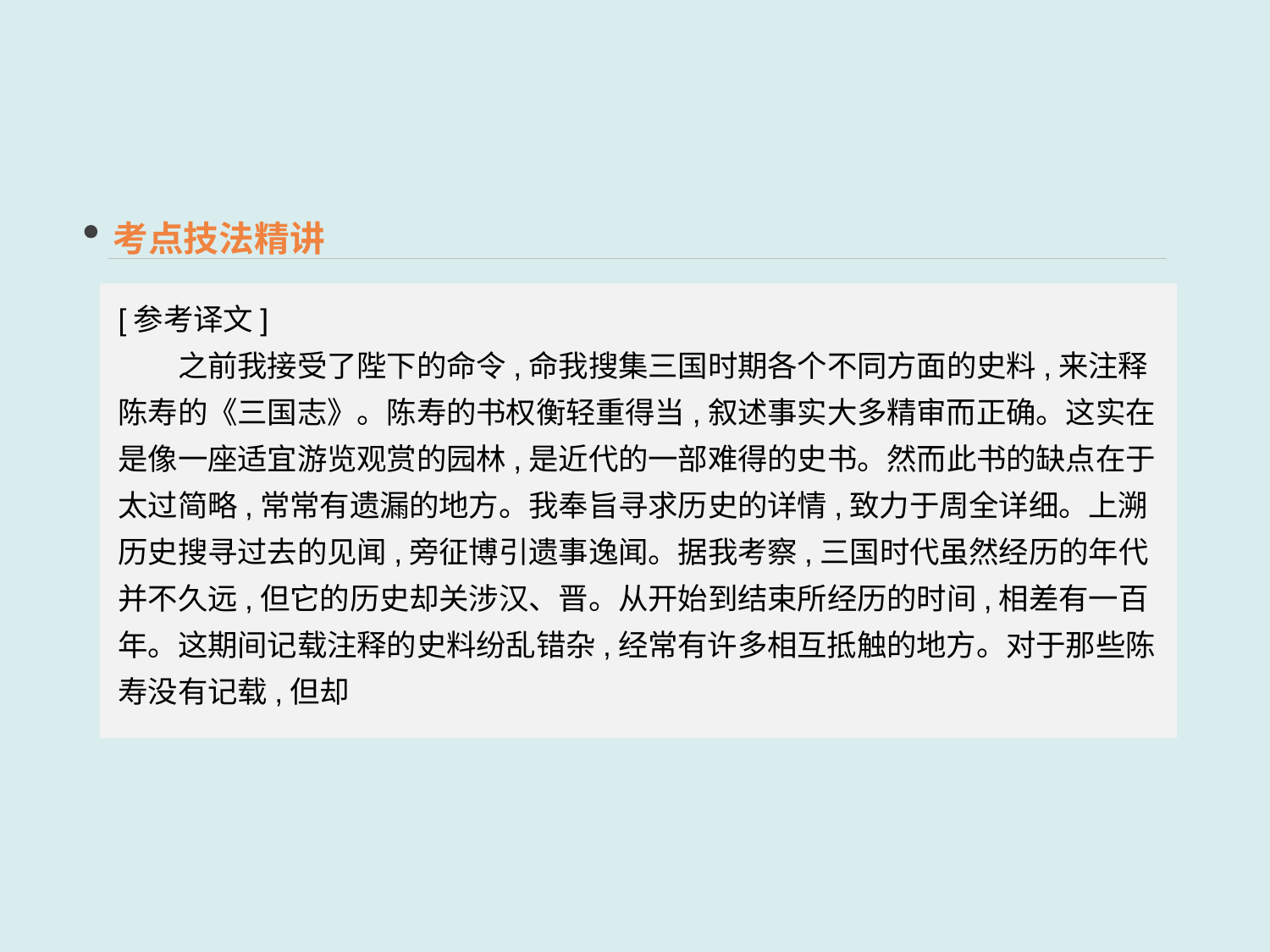

考点技法精讲

[参考译文]
　　之前我接受了陛下的命令,命我搜集三国时期各个不同方面的史料,来注释陈寿的《三国志》。陈寿的书权衡轻重得当,叙述事实大多精审而正确。这实在是像一座适宜游览观赏的园林,是近代的一部难得的史书。然而此书的缺点在于太过简略,常常有遗漏的地方。我奉旨寻求历史的详情,致力于周全详细。上溯历史搜寻过去的见闻,旁征博引遗事逸闻。据我考察,三国时代虽然经历的年代并不久远,但它的历史却关涉汉、晋。从开始到结束所经历的时间,相差有一百年。这期间记载注释的史料纷乱错杂,经常有许多相互抵触的地方。对于那些陈寿没有记载,但却